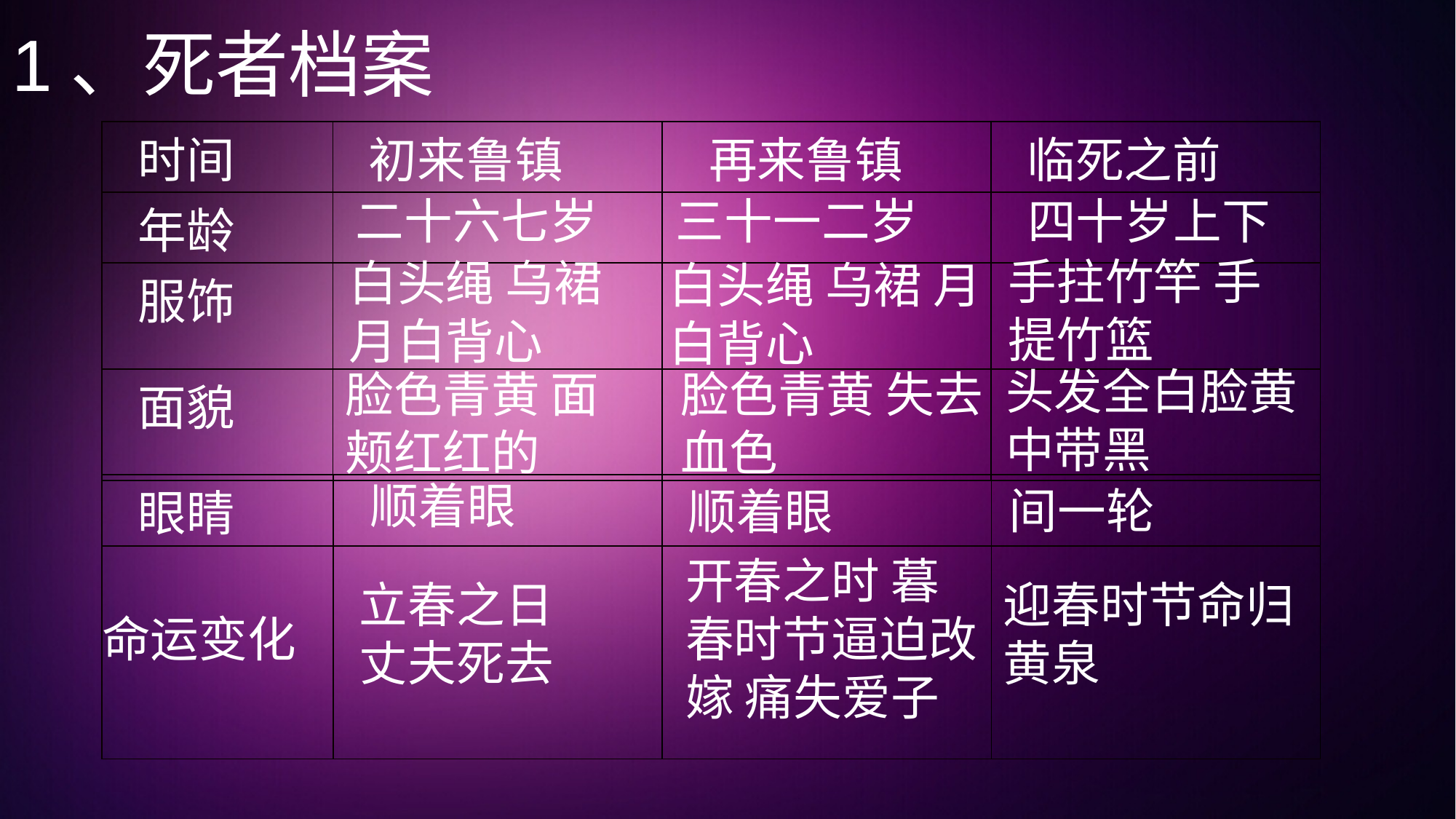

# 1、死者档案
| 时间 | 初来鲁镇 | 再来鲁镇 | 临死之前 |
| --- | --- | --- | --- |
| 年龄 |  |  |  |
| 服饰 |  |  |  |
| 面貌 |  |  |  |
二十六七岁
三十一二岁
四十岁上下
手拄竹竿 手提竹篮
白头绳 乌裙 月白背心
白头绳 乌裙 月白背心
头发全白脸黄中带黑
脸色青黄 面颊红红的
脸色青黄 失去血色

顺着眼
| 眼睛 |  |  |  |
| --- | --- | --- | --- |
| 命运变化 |  |  |  |
间一轮
顺着眼
开春之时 暮春时节逼迫改嫁 痛失爱子
立春之日丈夫死去
迎春时节命归黄泉